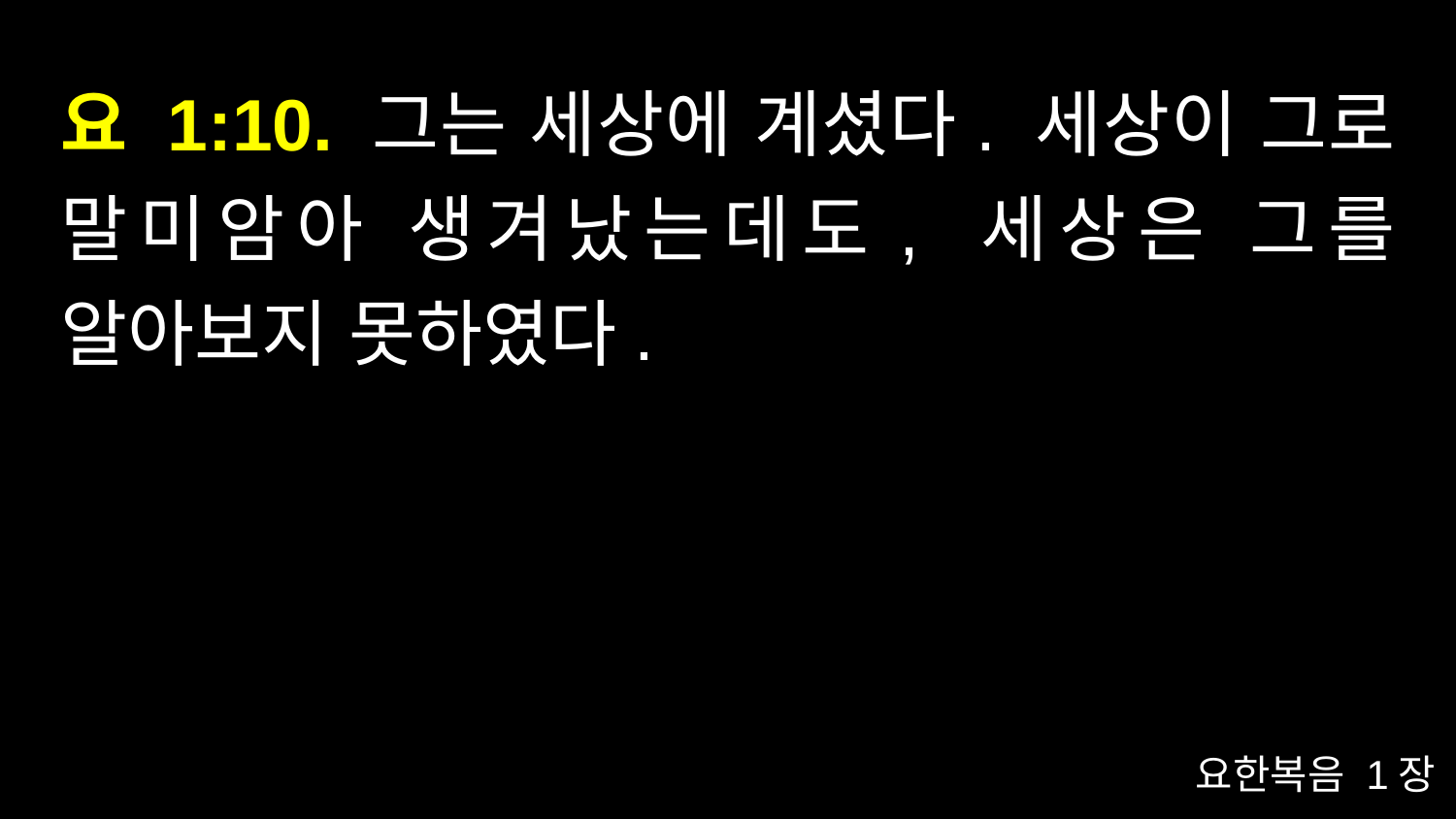

# 요 1:10. 그는 세상에 계셨다. 세상이 그로 말미암아 생겨났는데도, 세상은 그를 알아보지 못하였다.
요한복음 1장